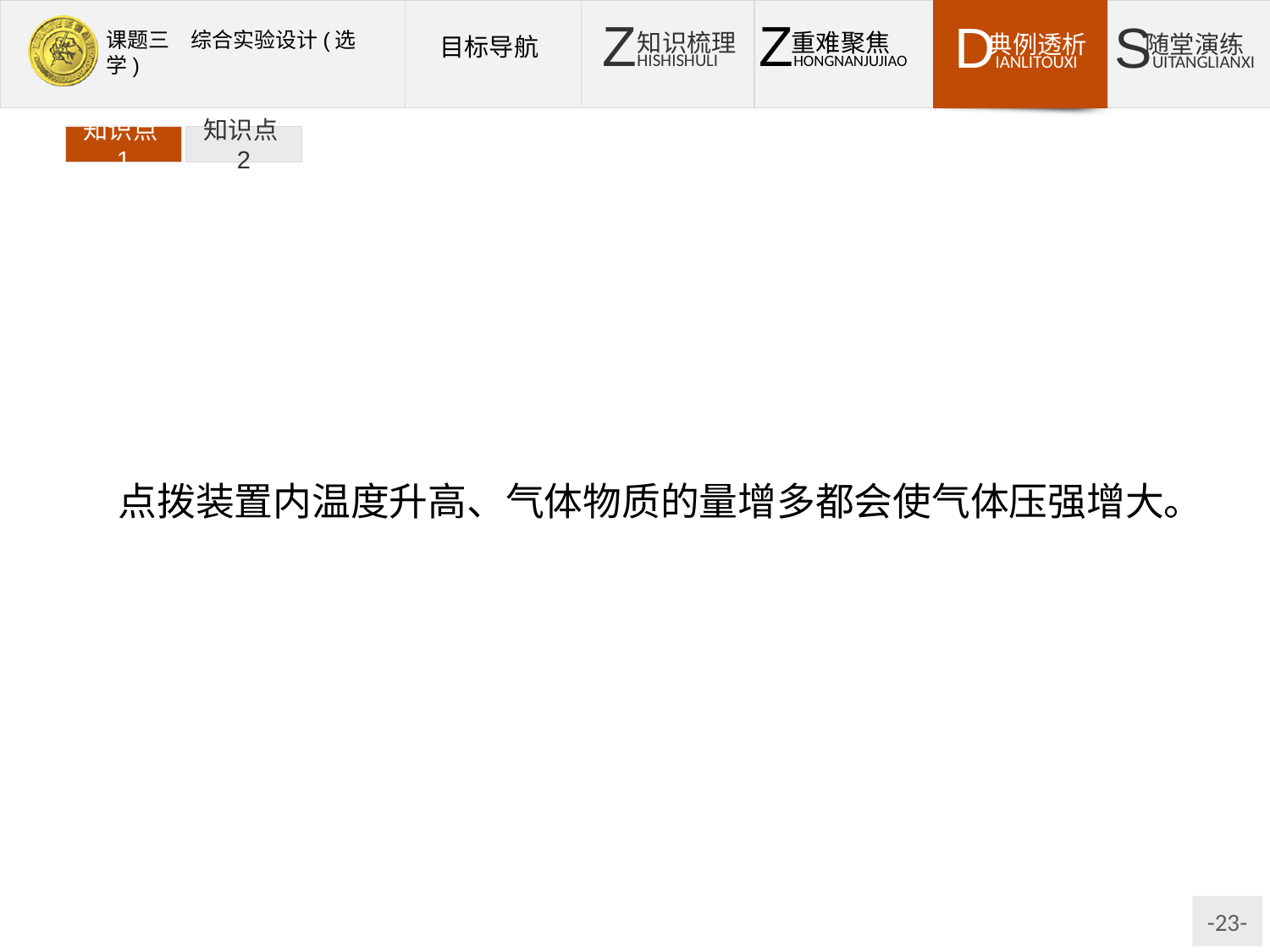

知识点1
知识点2
点拨装置内温度升高、气体物质的量增多都会使气体压强增大。